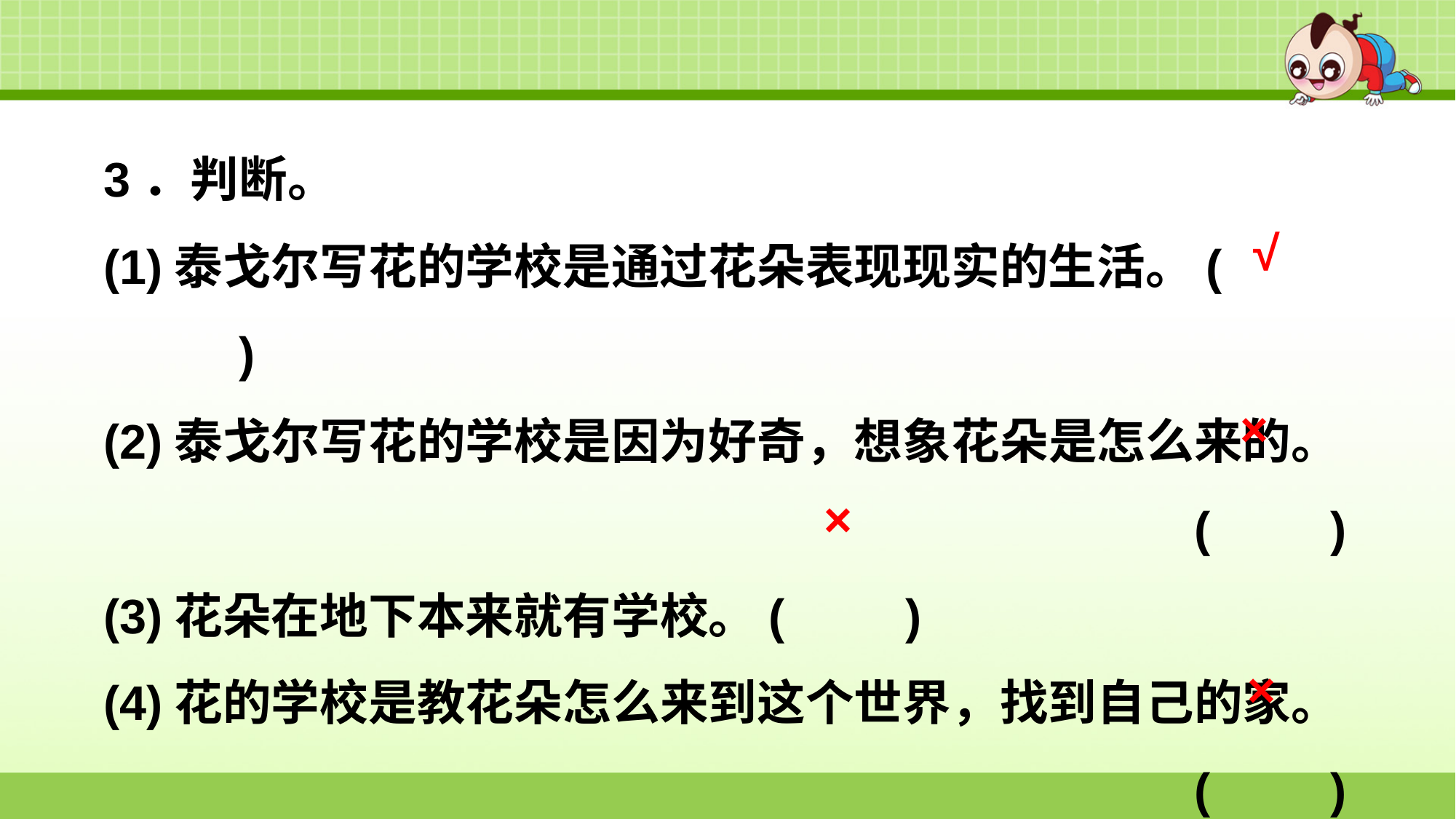

3．判断。
(1)泰戈尔写花的学校是通过花朵表现现实的生活。(　　)
(2)泰戈尔写花的学校是因为好奇，想象花朵是怎么来的。
(　　)
(3)花朵在地下本来就有学校。(　　)
(4)花的学校是教花朵怎么来到这个世界，找到自己的家。
(　　)
√
×
×
×